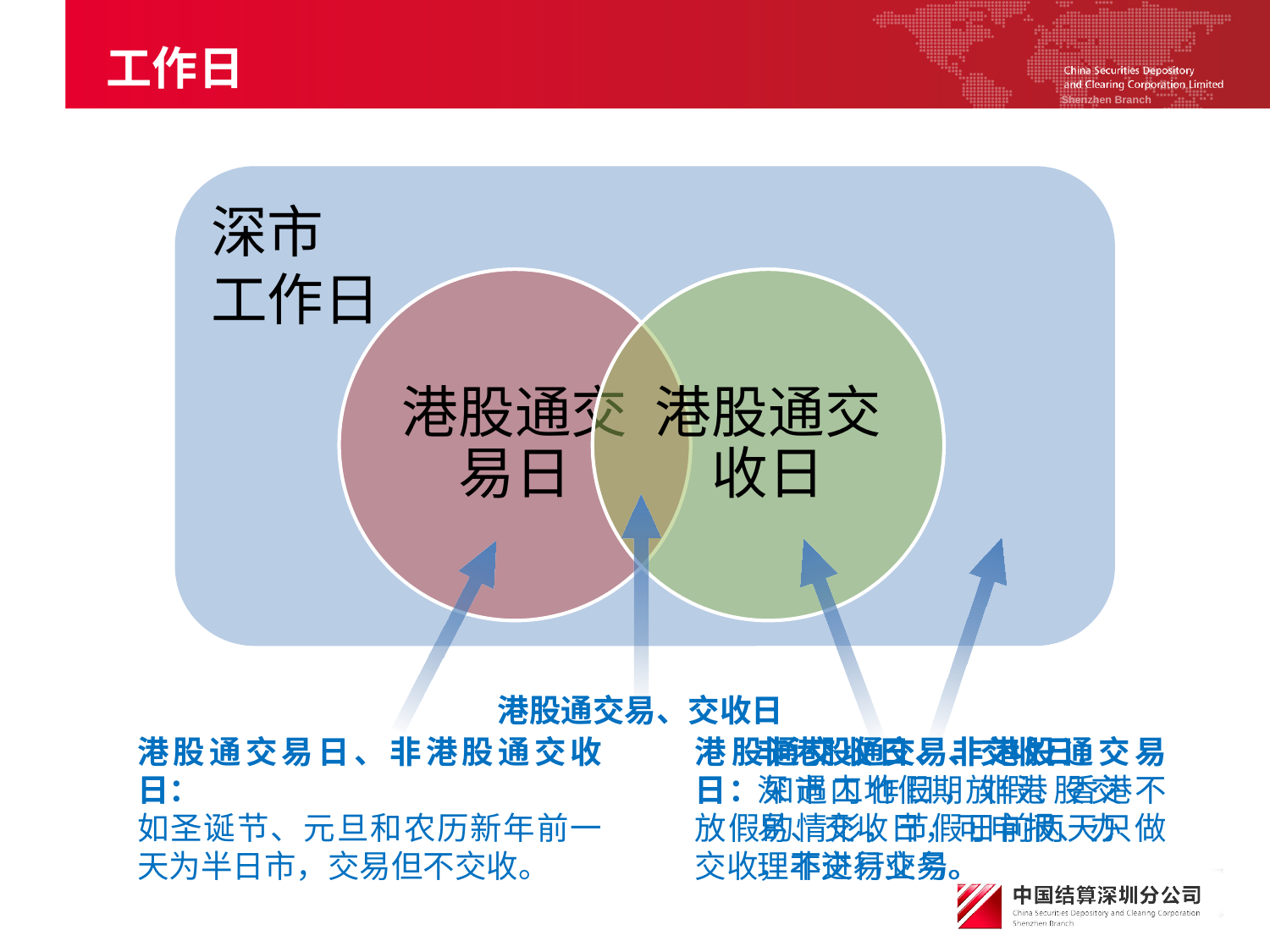

工作日
深市
工作日
港股通交易日
港股通交收日

港股通交易、交收日
港股通交易日、非港股通交收日：
如圣诞节、元旦和农历新年前一天为半日市，交易但不交收。
非港股通交易、交收日：
深市工作日，非港股交易、交收日，可申报、办理非交易业务。
港股通交收日、非港股通交易日：如遇内地假期放假、香港不放假的情形，节假日前两天只做交收，不进行交易。